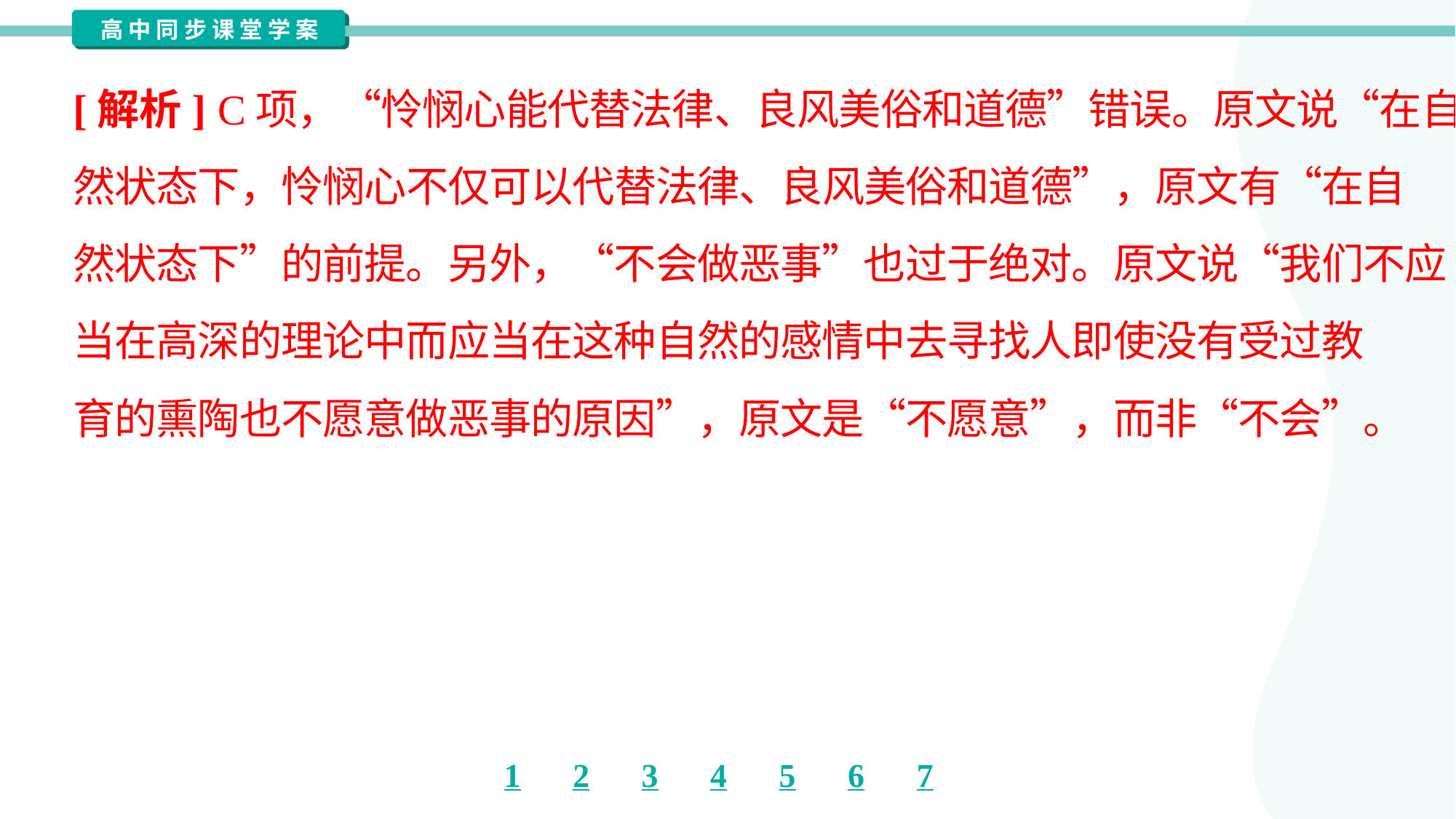

[解析] C项，“怜悯心能代替法律、良风美俗和道德”错误。原文说“在自
然状态下，怜悯心不仅可以代替法律、良风美俗和道德”，原文有“在自
然状态下”的前提。另外，“不会做恶事”也过于绝对。原文说“我们不应
当在高深的理论中而应当在这种自然的感情中去寻找人即使没有受过教
育的熏陶也不愿意做恶事的原因”，原文是“不愿意”，而非“不会”。